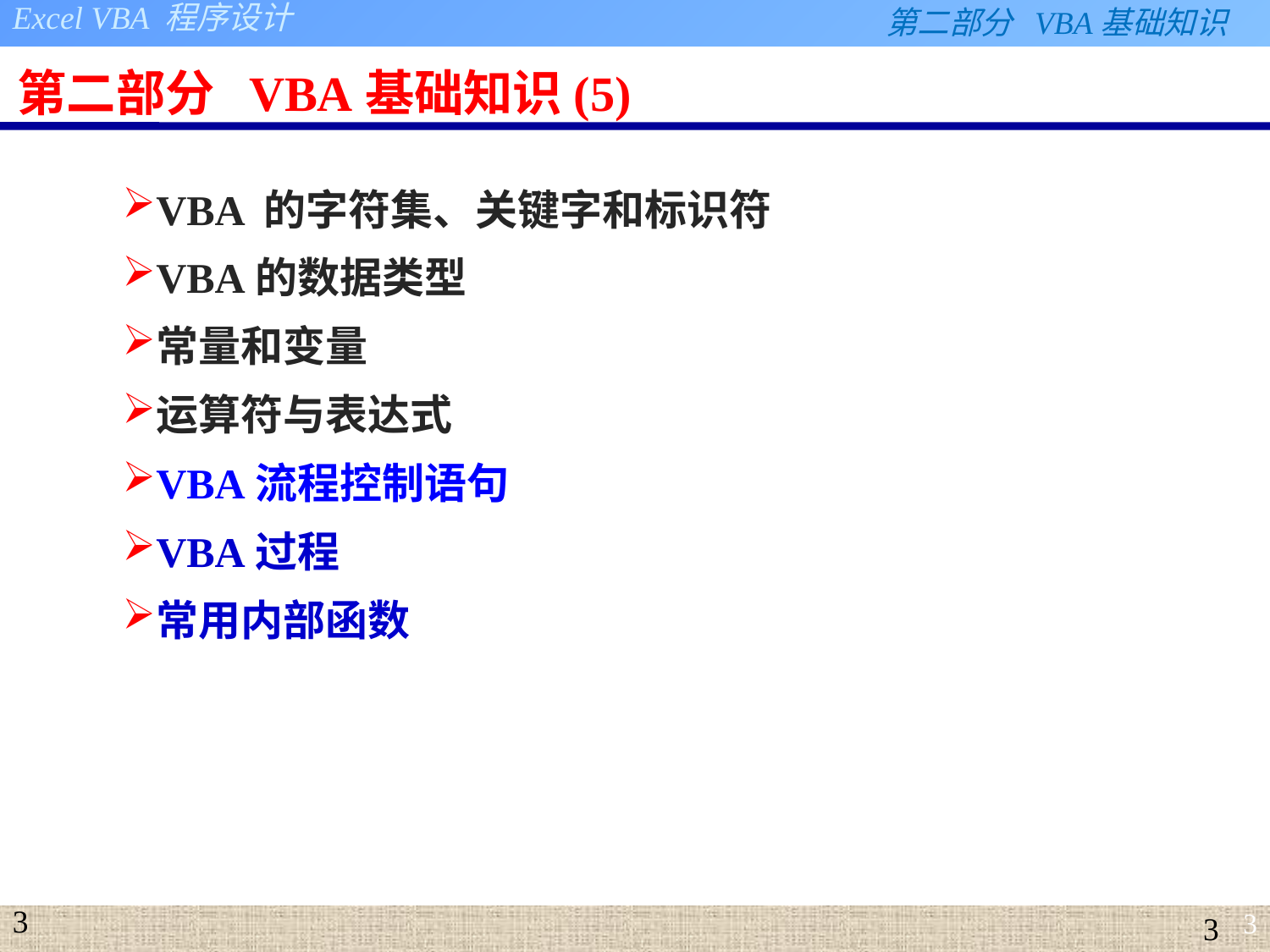

# 第二部分  VBA基础知识(5)
VBA 的字符集、关键字和标识符
VBA的数据类型
常量和变量
运算符与表达式
VBA流程控制语句
VBA过程
常用内部函数
3
3